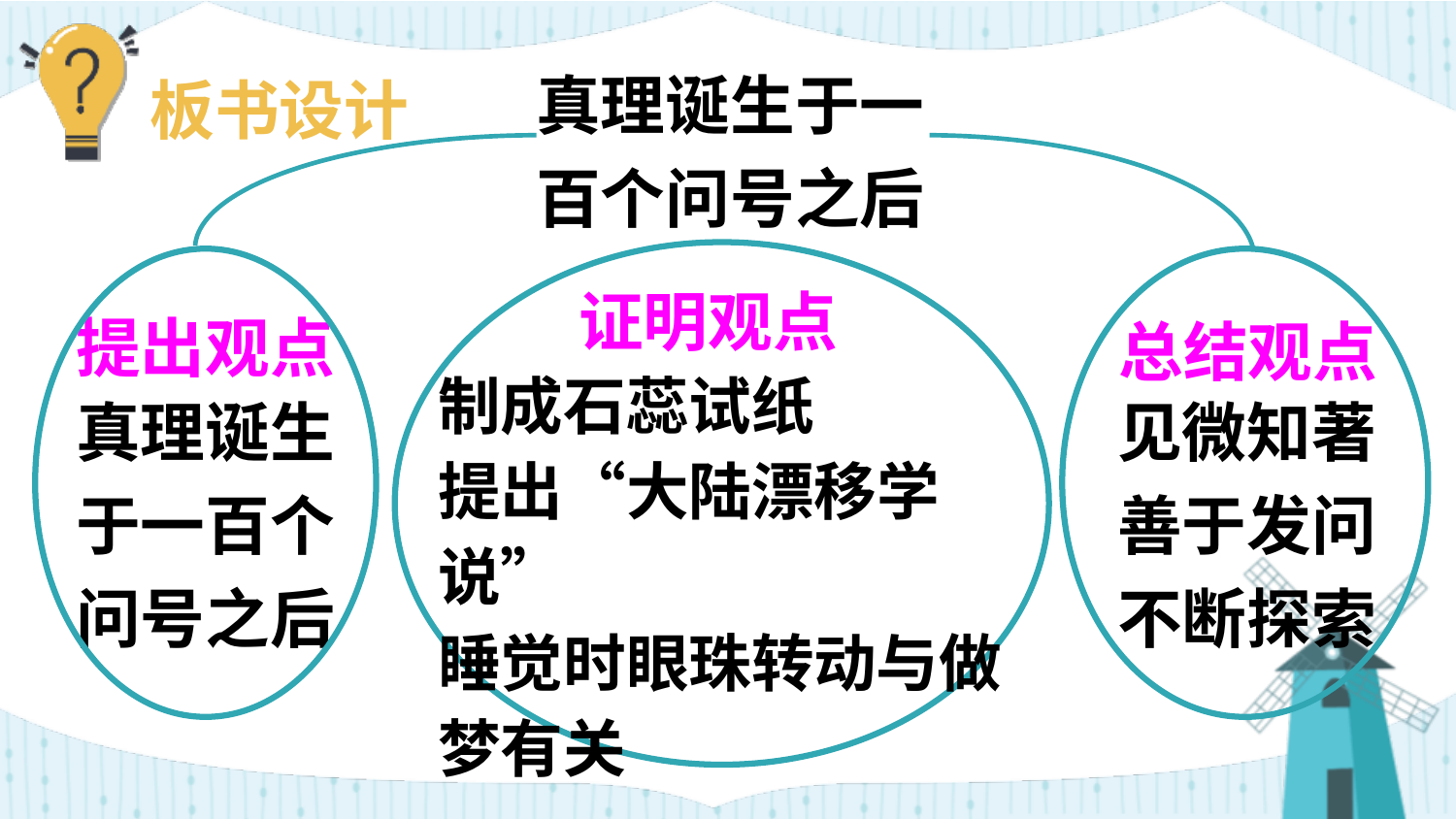

真理诞生于一百个问号之后
板书设计

证明观点
提出观点
总结观点
制成石蕊试纸
提出“大陆漂移学说”
睡觉时眼珠转动与做梦有关
见微知著
善于发问
不断探索
真理诞生
于一百个
问号之后